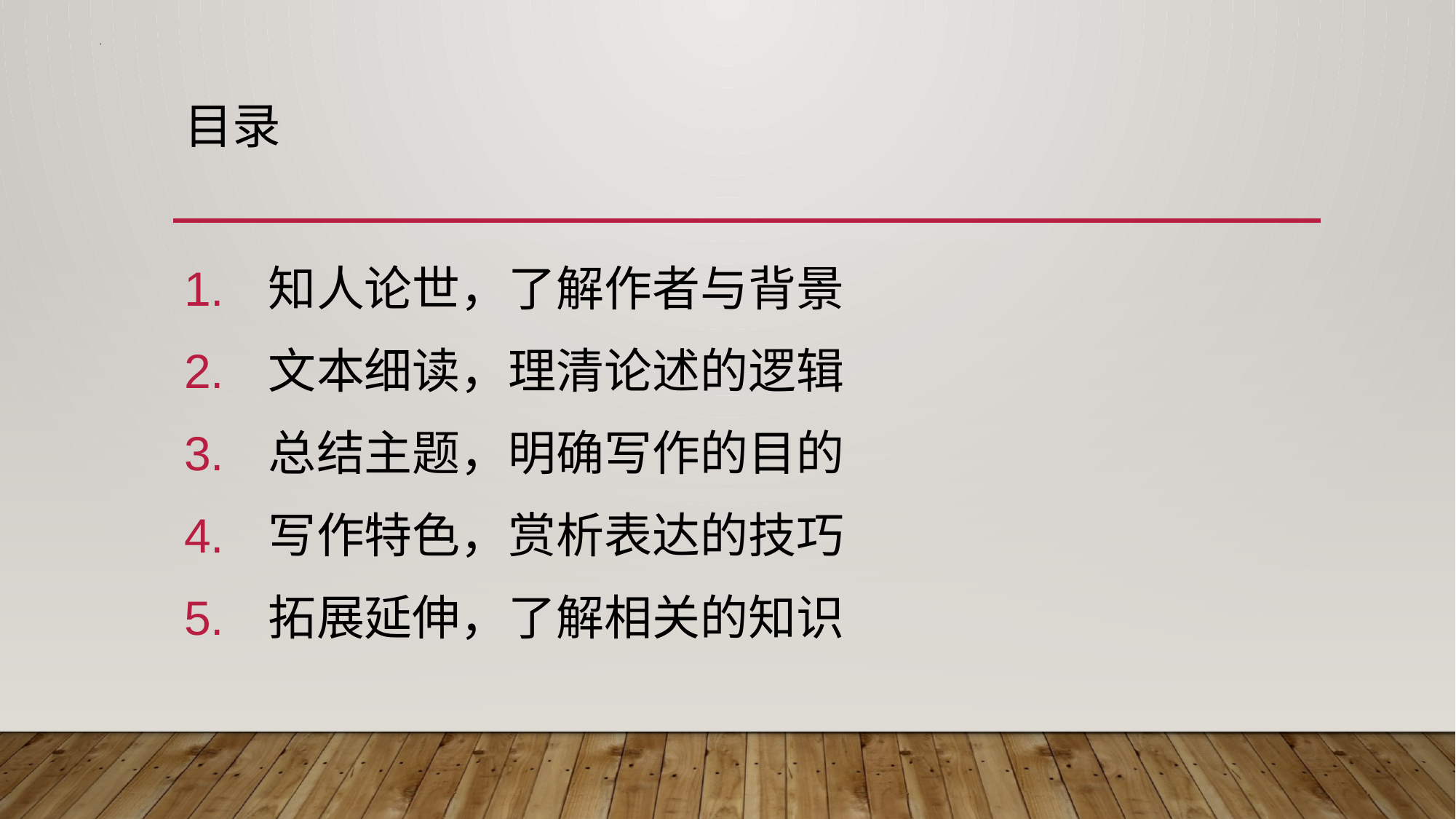

# 目录
知人论世，了解作者与背景
文本细读，理清论述的逻辑
总结主题，明确写作的目的
写作特色，赏析表达的技巧
拓展延伸，了解相关的知识